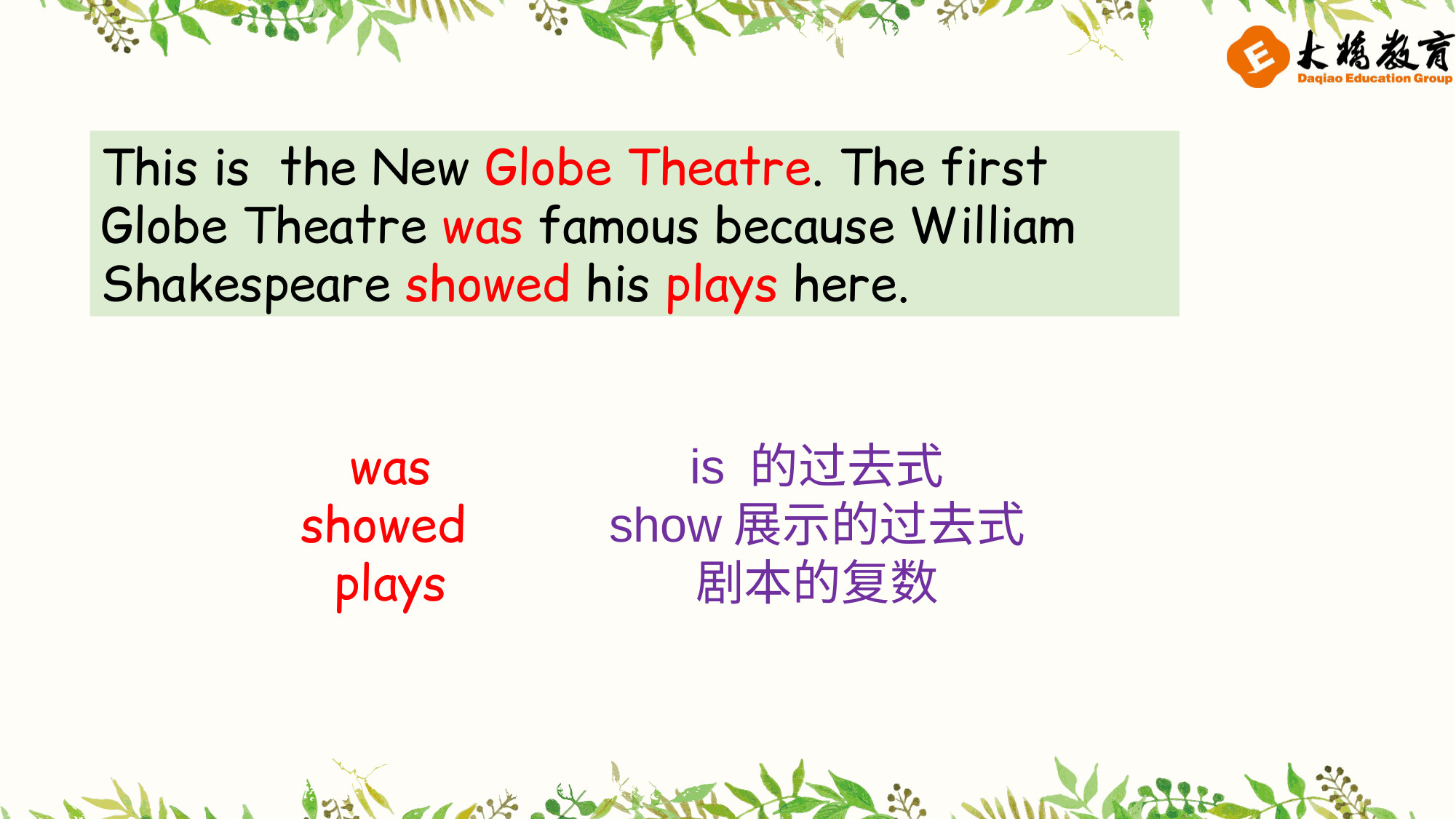

This is  the New Globe Theatre. The first Globe Theatre was famous because William Shakespeare showed his plays here.
was
showed
plays
is 的过去式
show展示的过去式
剧本的复数